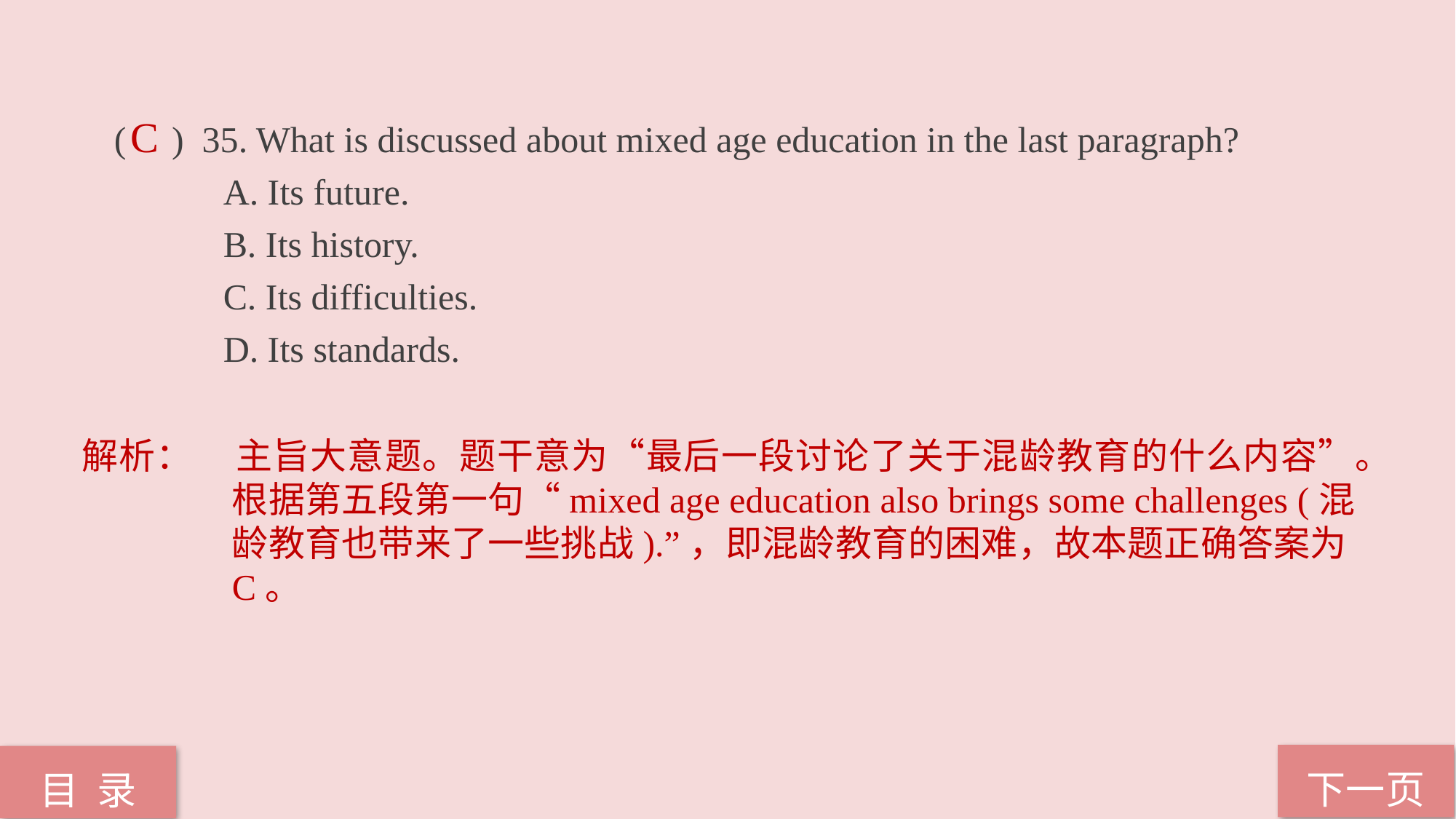

(     )  35. What is discussed about mixed age education in the last paragraph?
	A. Its future.
	B. Its history.
	C. Its difficulties.
	D. Its standards.
C
解析：	主旨大意题。题干意为“最后一段讨论了关于混龄教育的什么内容”。根据第五段第一句“mixed age education also brings some challenges (混龄教育也带来了一些挑战).”，即混龄教育的困难，故本题正确答案为C。